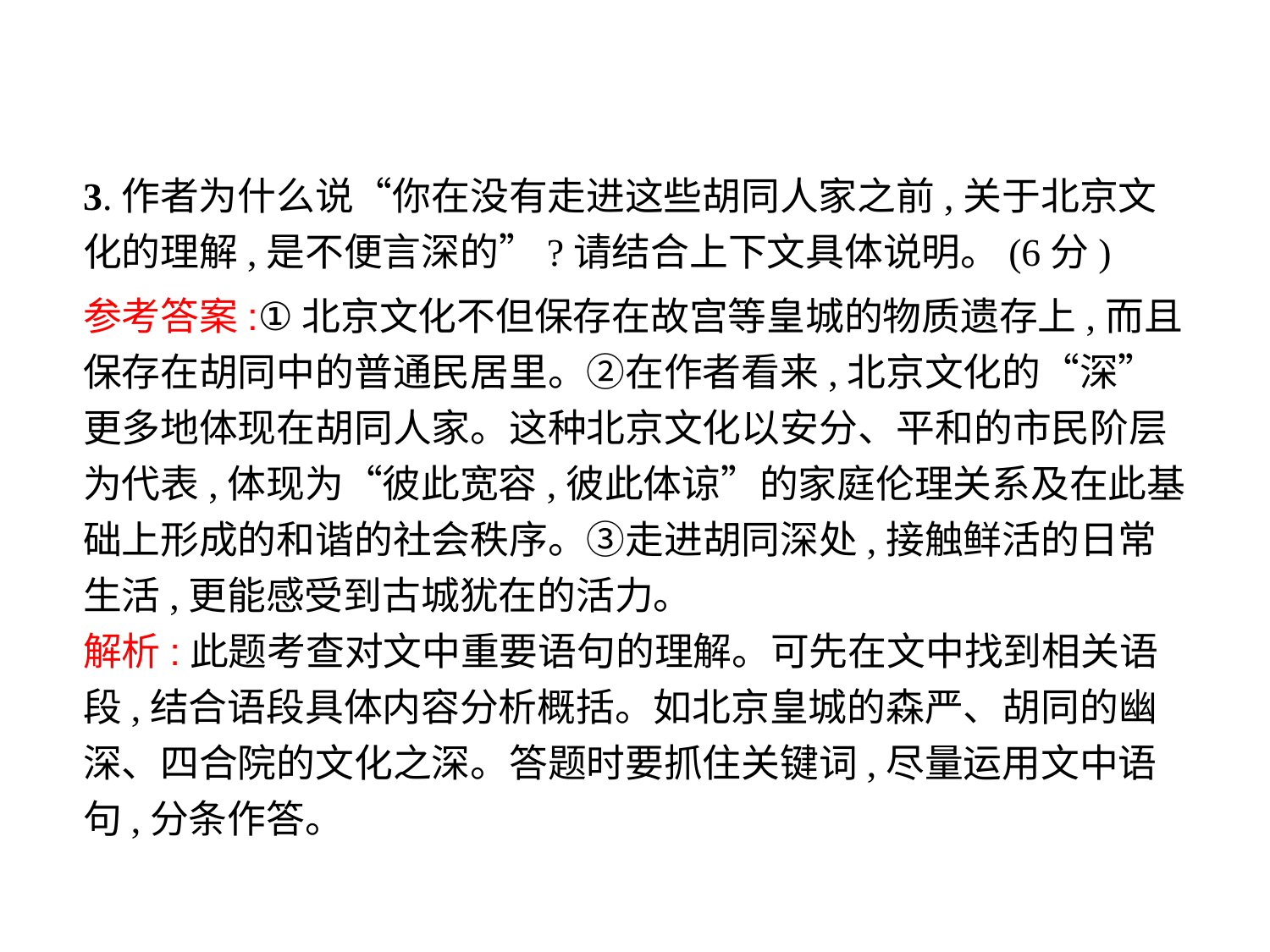

3.作者为什么说“你在没有走进这些胡同人家之前,关于北京文化的理解,是不便言深的”?请结合上下文具体说明。(6分)
参考答案:①北京文化不但保存在故宫等皇城的物质遗存上,而且保存在胡同中的普通民居里。②在作者看来,北京文化的“深”更多地体现在胡同人家。这种北京文化以安分、平和的市民阶层为代表,体现为“彼此宽容,彼此体谅”的家庭伦理关系及在此基础上形成的和谐的社会秩序。③走进胡同深处,接触鲜活的日常生活,更能感受到古城犹在的活力。
解析:此题考查对文中重要语句的理解。可先在文中找到相关语段,结合语段具体内容分析概括。如北京皇城的森严、胡同的幽深、四合院的文化之深。答题时要抓住关键词,尽量运用文中语句,分条作答。
-20-